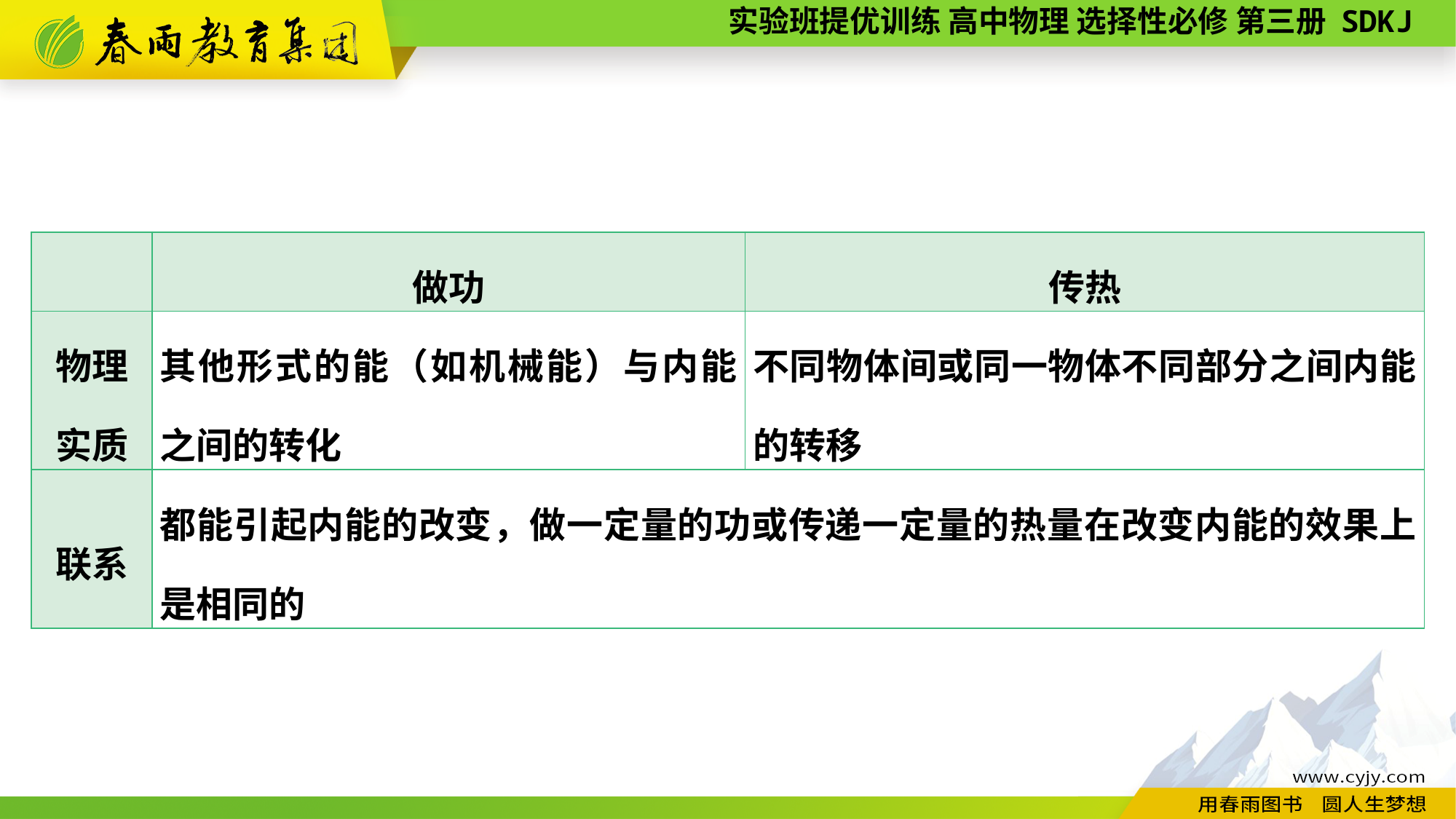

|  | 做功 | 传热 |
| --- | --- | --- |
| 物理 实质 | 其他形式的能（如机械能）与内能之间的转化 | 不同物体间或同一物体不同部分之间内能的转移 |
| 联系 | 都能引起内能的改变，做一定量的功或传递一定量的热量在改变内能的效果上是相同的 |  |